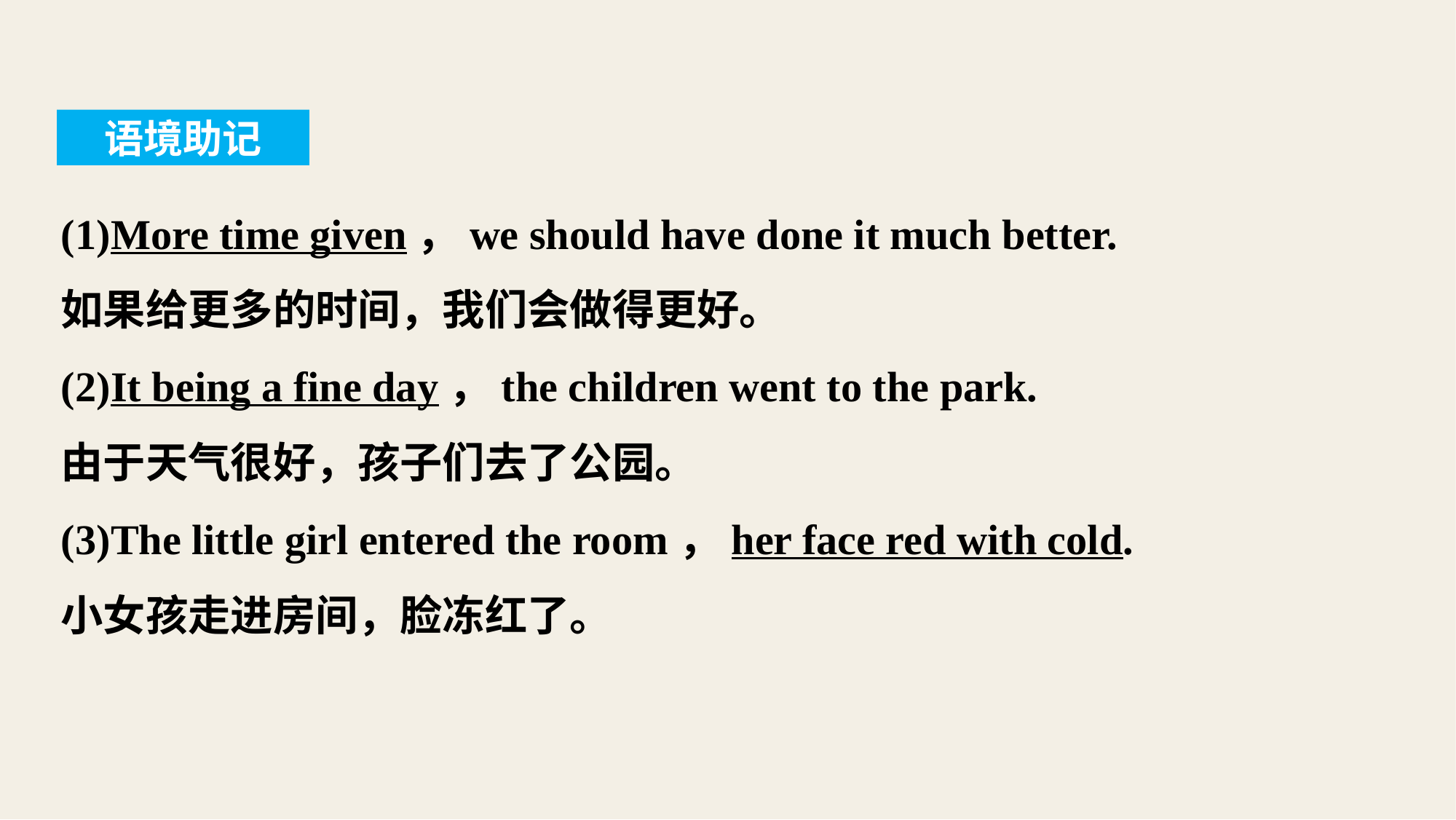

语境助记
(1)More time given，we should have done it much better.
如果给更多的时间，我们会做得更好。
(2)It being a fine day，the children went to the park.
由于天气很好，孩子们去了公园。
(3)The little girl entered the room，her face red with cold.
小女孩走进房间，脸冻红了。